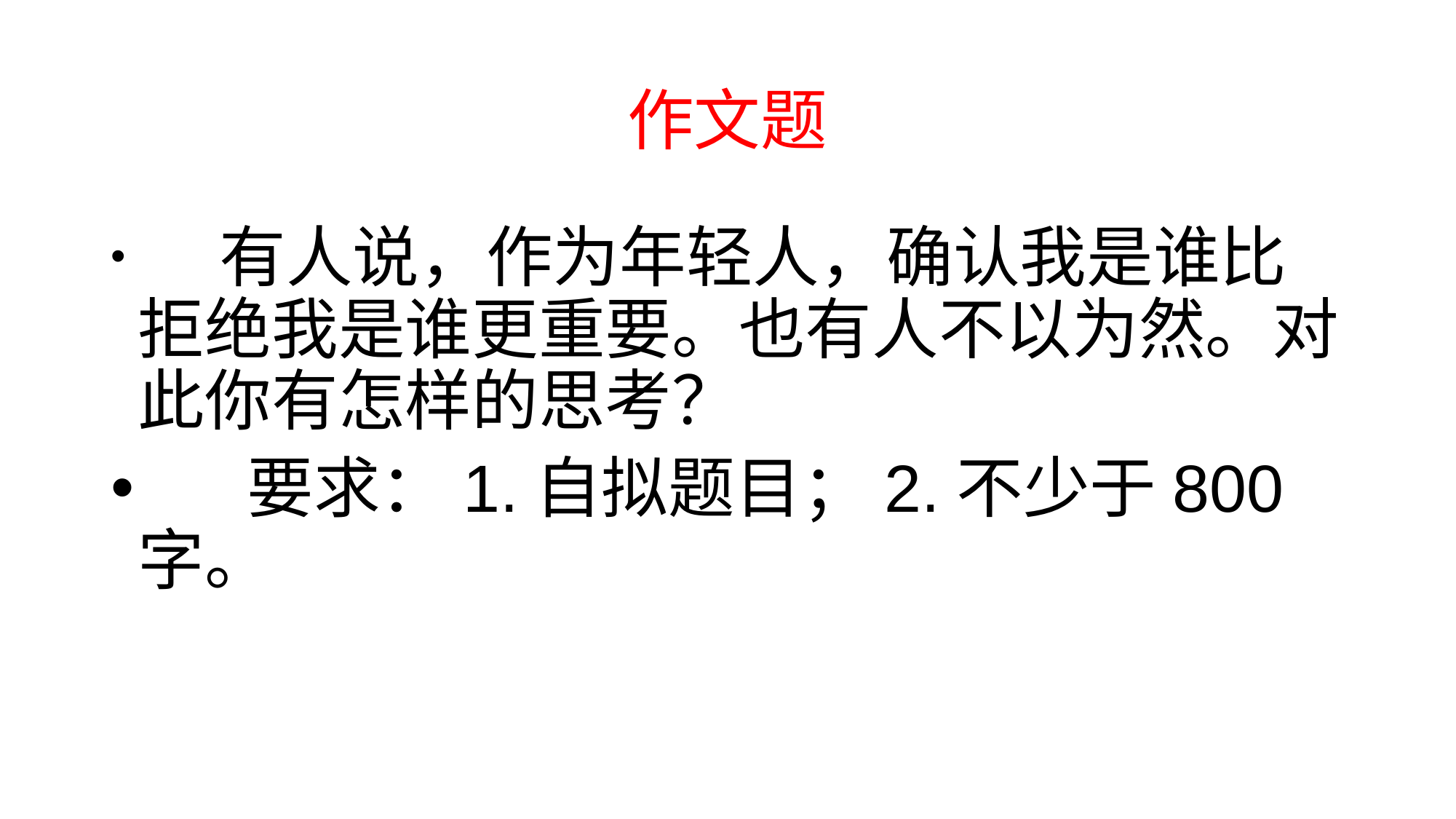

# 作文题
      有人说，作为年轻人，确认我是谁比拒绝我是谁更重要。也有人不以为然。对此你有怎样的思考？
     要求：1.自拟题目；2.不少于800字。